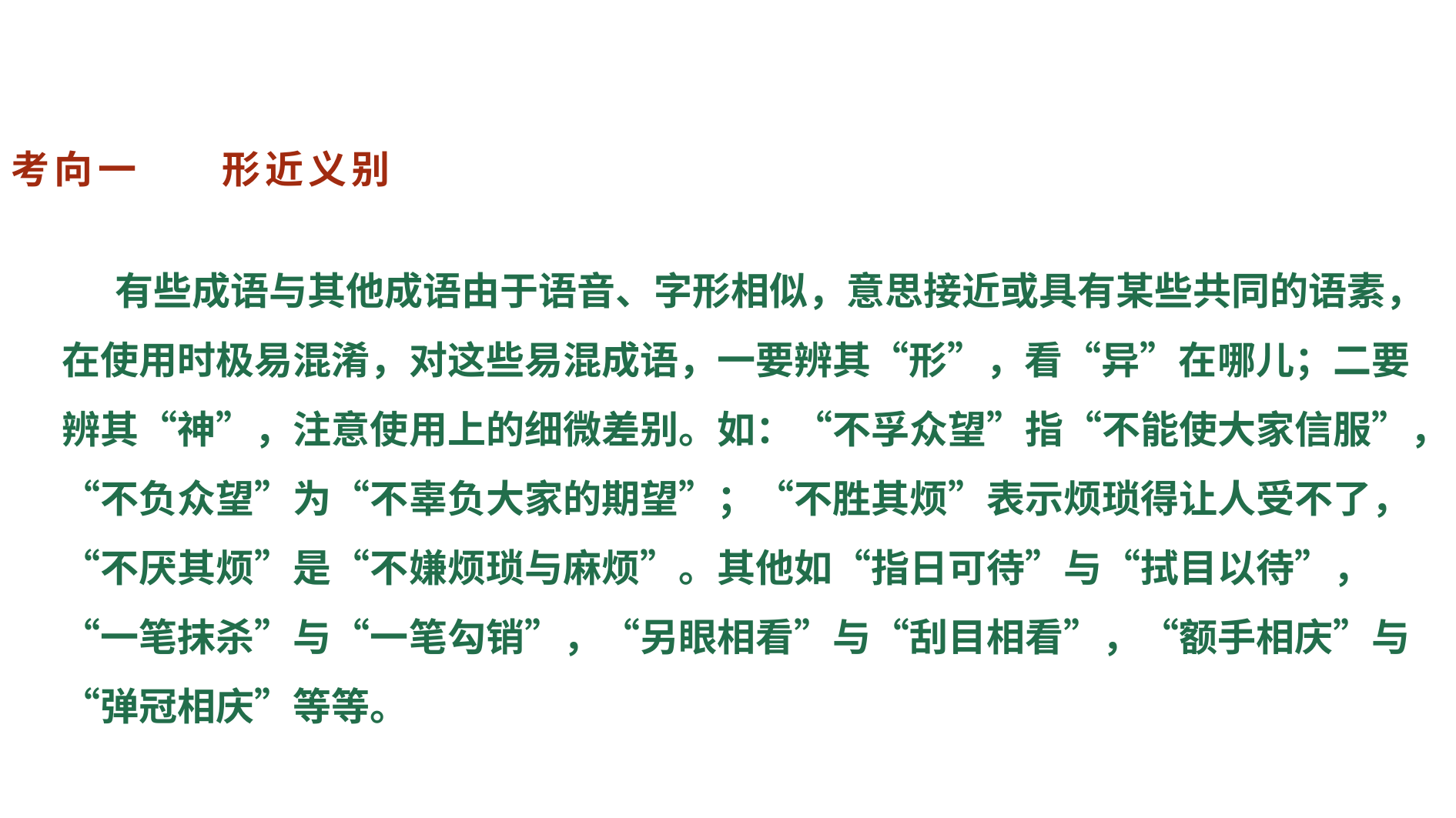

考向一      形近义别
     有些成语与其他成语由于语音、字形相似，意思接近或具有某些共同的语素，在使用时极易混淆，对这些易混成语，一要辨其“形”，看“异”在哪儿；二要辨其“神”，注意使用上的细微差别。如：“不孚众望”指“不能使大家信服”，“不负众望”为“不辜负大家的期望”；“不胜其烦”表示烦琐得让人受不了，“不厌其烦”是“不嫌烦琐与麻烦”。其他如“指日可待”与“拭目以待”，“一笔抹杀”与“一笔勾销”，“另眼相看”与“刮目相看”，“额手相庆”与“弹冠相庆”等等。